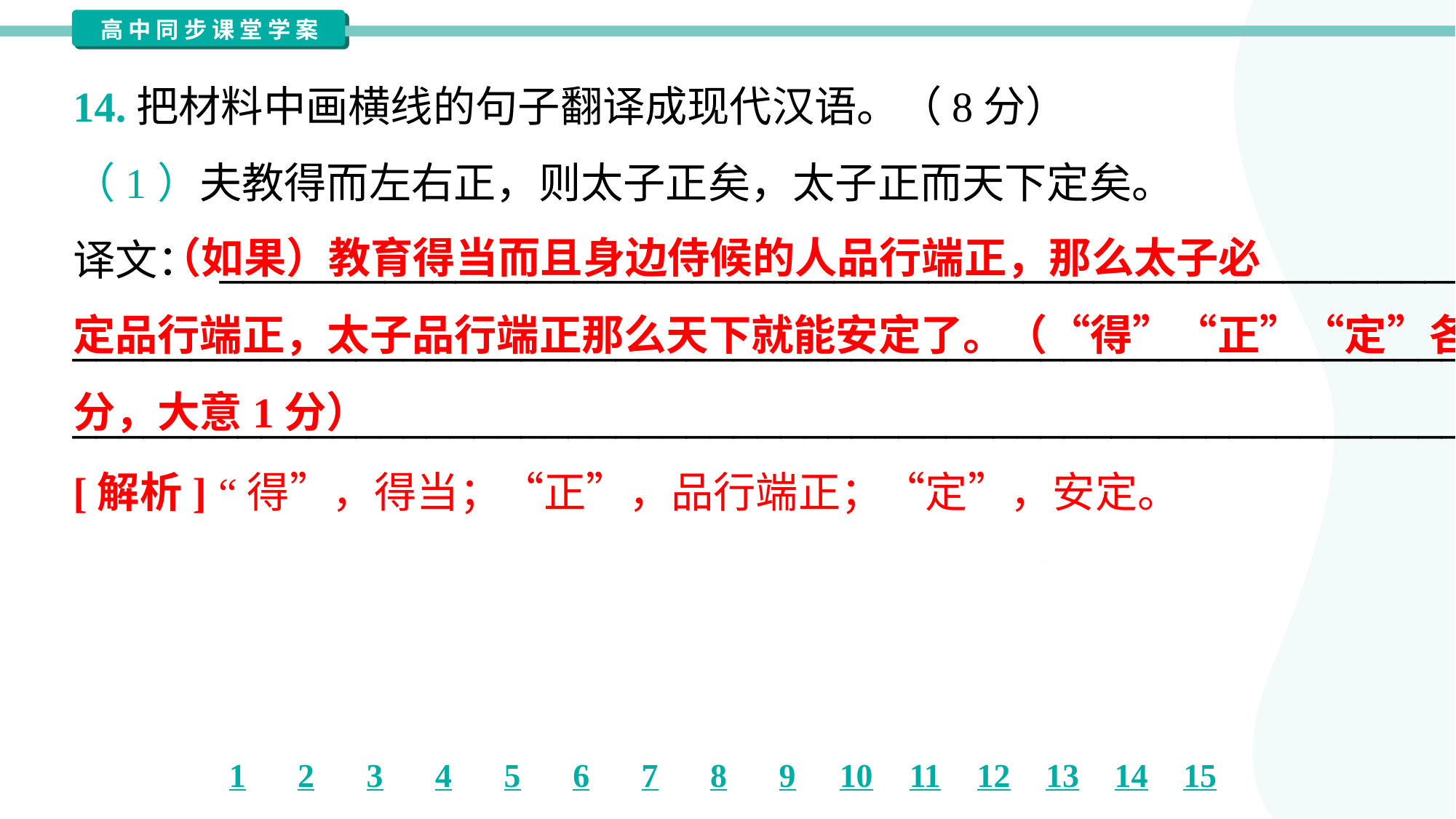

14.把材料中画横线的句子翻译成现代汉语。（8分）
（1）夫教得而左右正，则太子正矣，太子正而天下定矣。
译文： ______________________________________________________
_____________________________________________________________
_____________________________________________________________
        （如果）教育得当而且身边侍候的人品行端正，那么太子必
定品行端正，太子品行端正那么天下就能安定了。（“得”“正”“定”各1
分，大意1分）
[解析] “得”，得当；“正”，品行端正；“定”，安定。